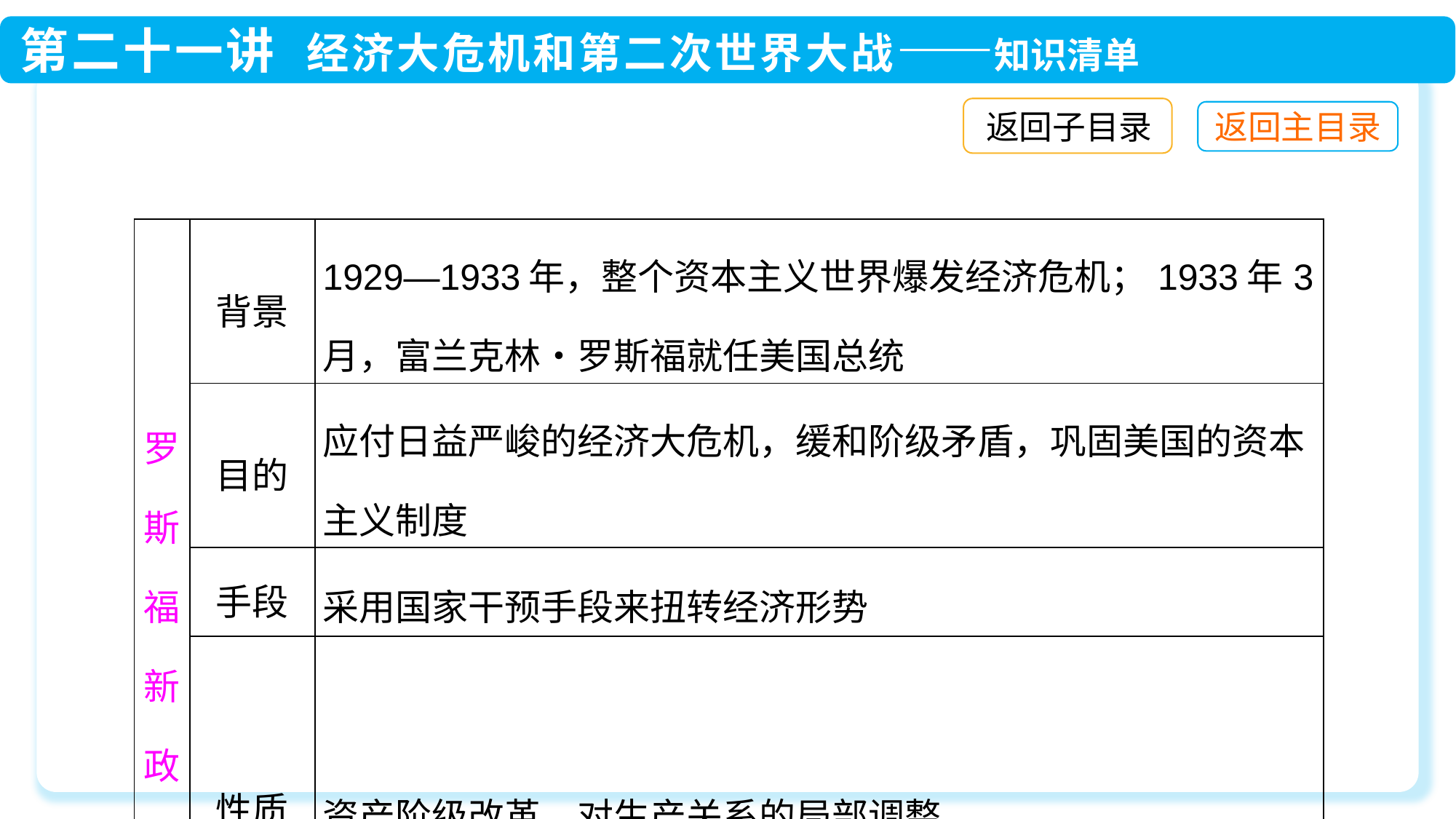

返回子目录
| 罗斯福新政 | 背景 | 1929—1933年，整个资本主义世界爆发经济危机；1933年3月，富兰克林•罗斯福就任美国总统 |
| --- | --- | --- |
|  | 目的 | 应付日益严峻的经济大危机，缓和阶级矛盾，巩固美国的资本主义制度 |
|  | 手段 | 采用国家干预手段来扭转经济形势 |
|  | 性质 | 资产阶级改革，对生产关系的局部调整 |